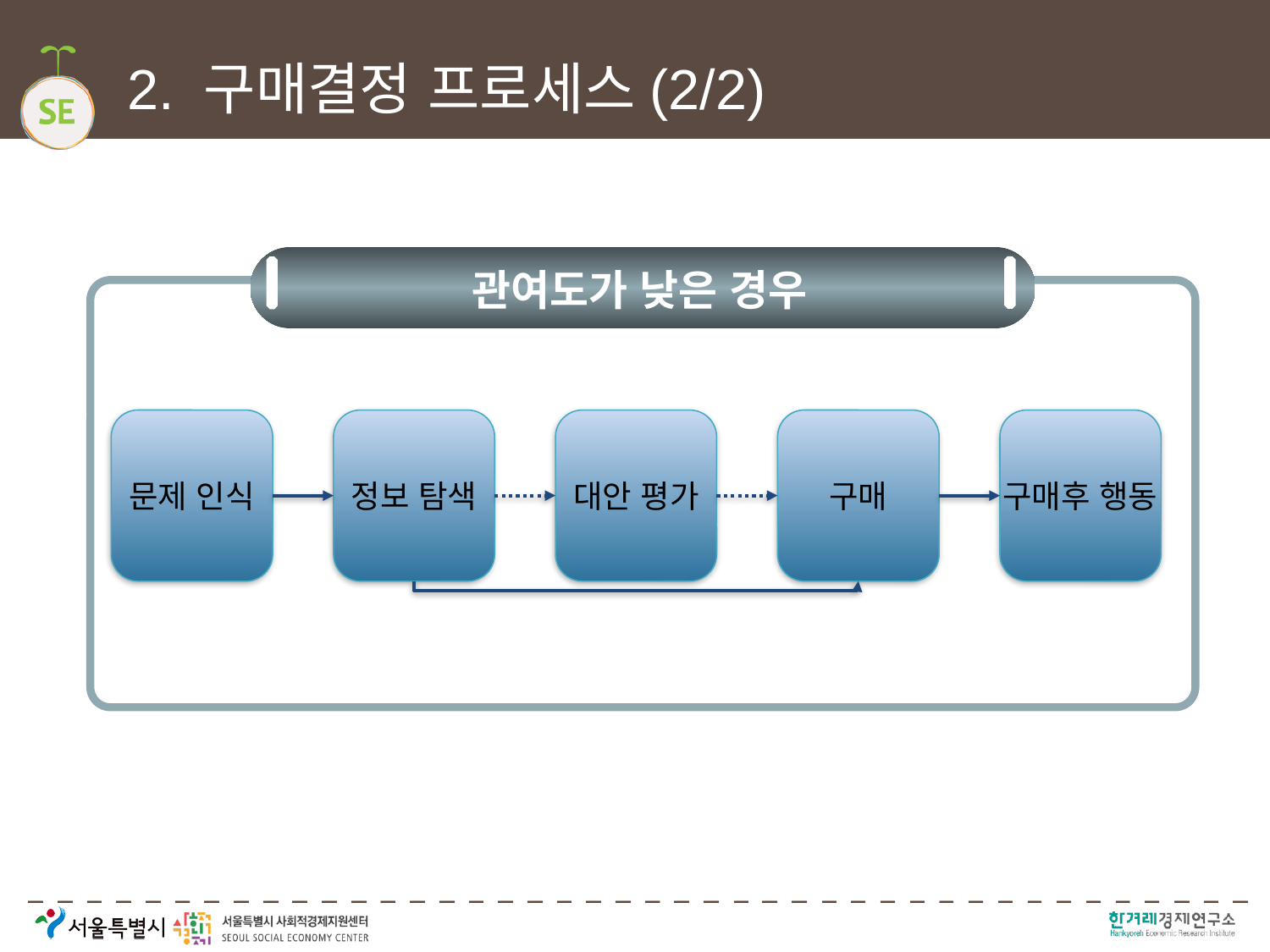

# 2. 구매결정 프로세스(2/2)

관여도가 낮은 경우

문제 인식
정보 탐색
대안 평가
구매
구매후 행동